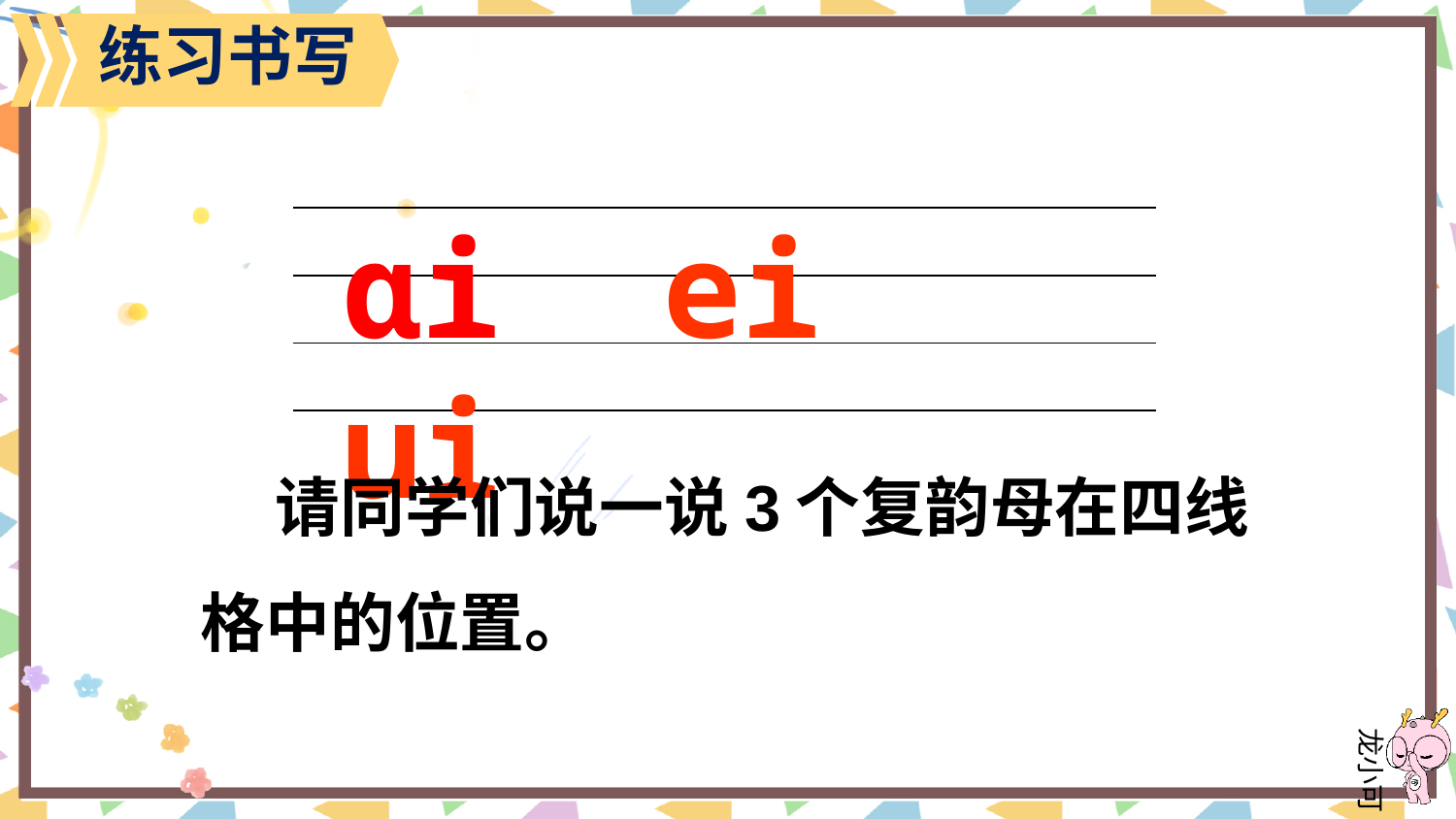

练习书写

ɑi  ei  ui
|  |
| --- |
|  |
|  |
    请同学们说一说3个复韵母在四线格中的位置。